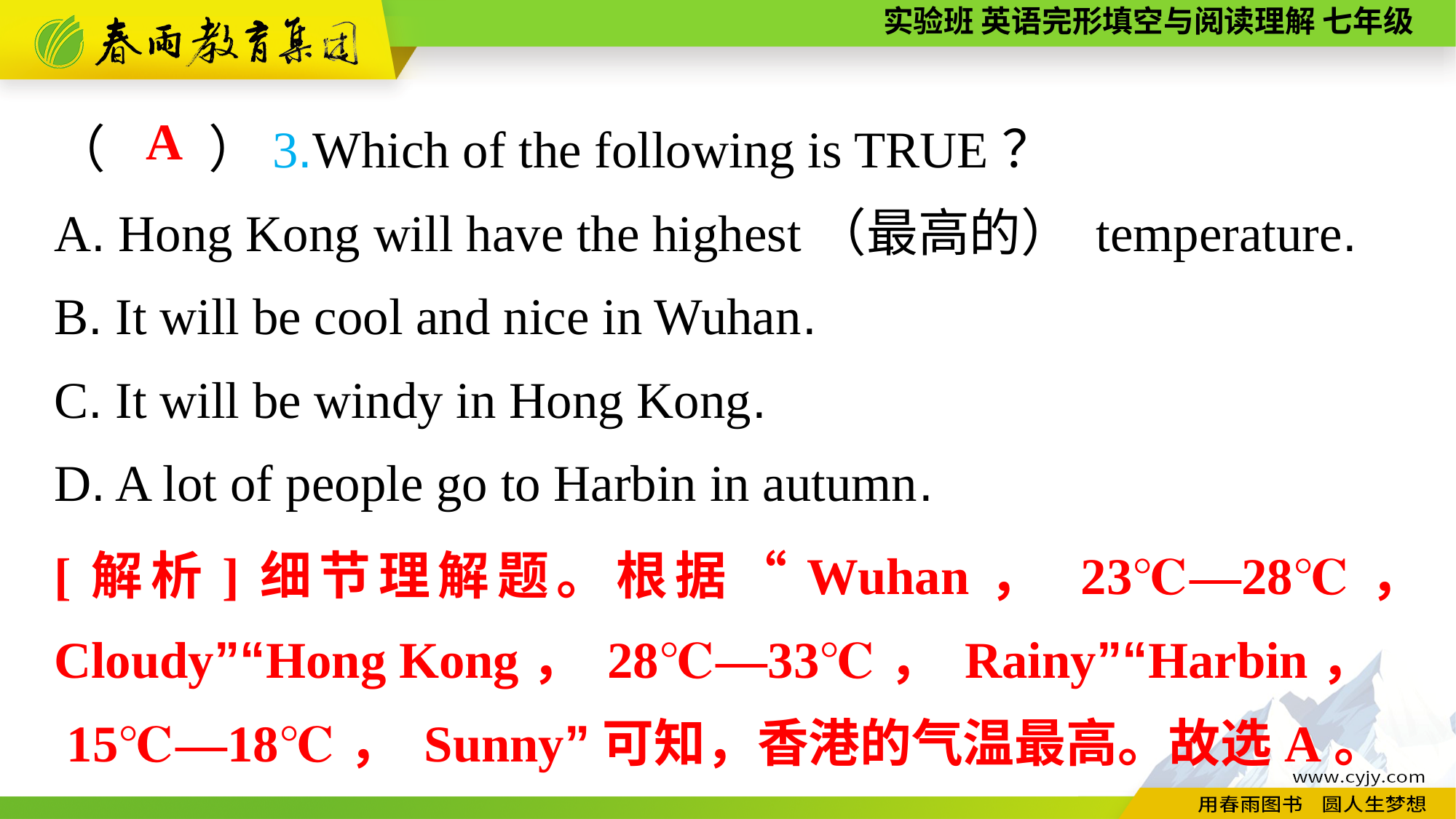

（　　）3.Which of the following is TRUE？
A. Hong Kong will have the highest（最高的） temperature.
B. It will be cool and nice in Wuhan.
C. It will be windy in Hong Kong.
D. A lot of people go to Harbin in autumn.
A
[解析]细节理解题。根据“Wuhan， 23℃—28℃， Cloudy”“Hong Kong， 28℃—33℃， Rainy”“Harbin，
 15℃—18℃， Sunny”可知，香港的气温最高。故选A。